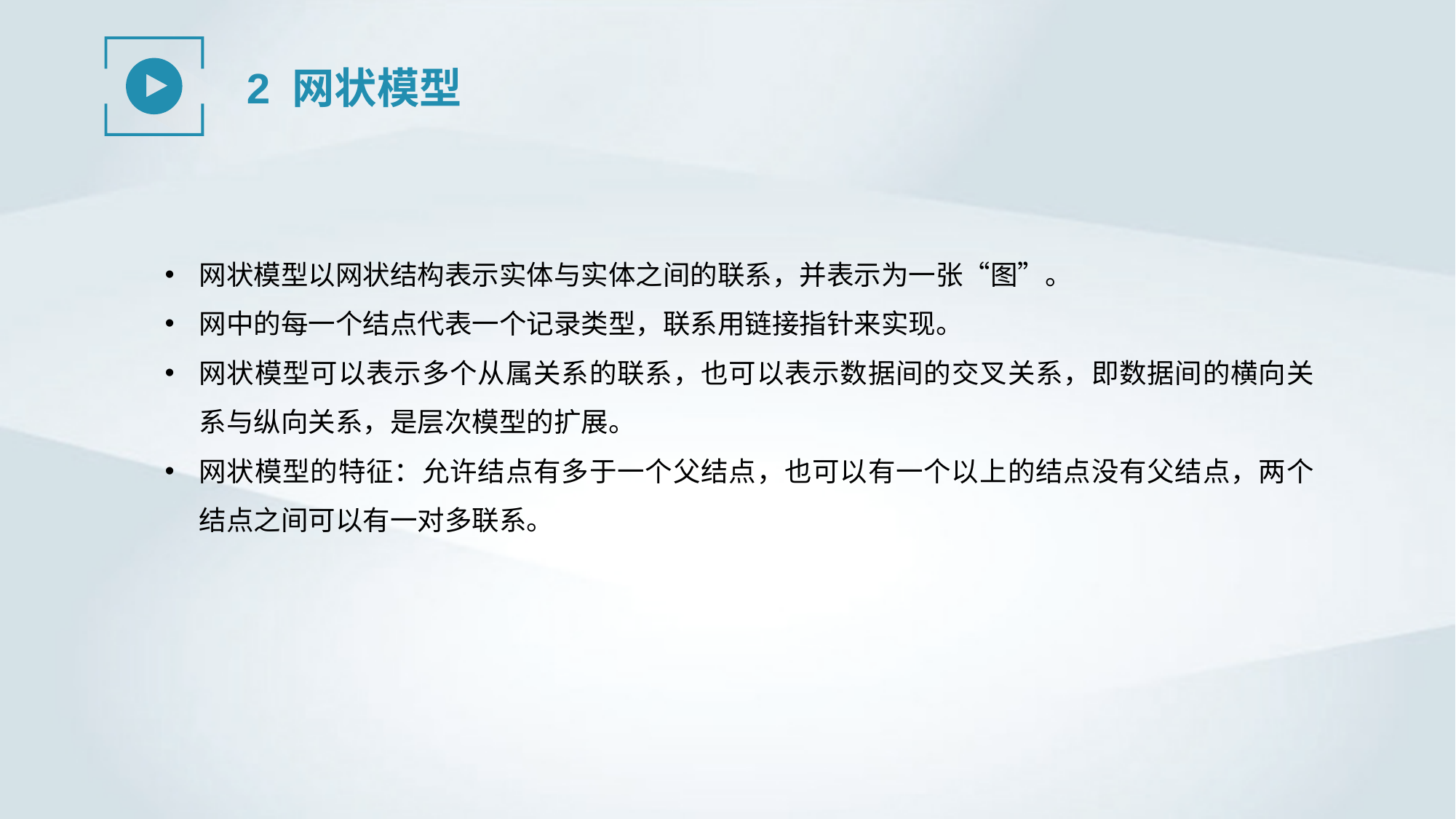

2 网状模型
网状模型以网状结构表示实体与实体之间的联系，并表示为一张“图”。
网中的每一个结点代表一个记录类型，联系用链接指针来实现。
网状模型可以表示多个从属关系的联系，也可以表示数据间的交叉关系，即数据间的横向关系与纵向关系，是层次模型的扩展。
网状模型的特征：允许结点有多于一个父结点，也可以有一个以上的结点没有父结点，两个结点之间可以有一对多联系。